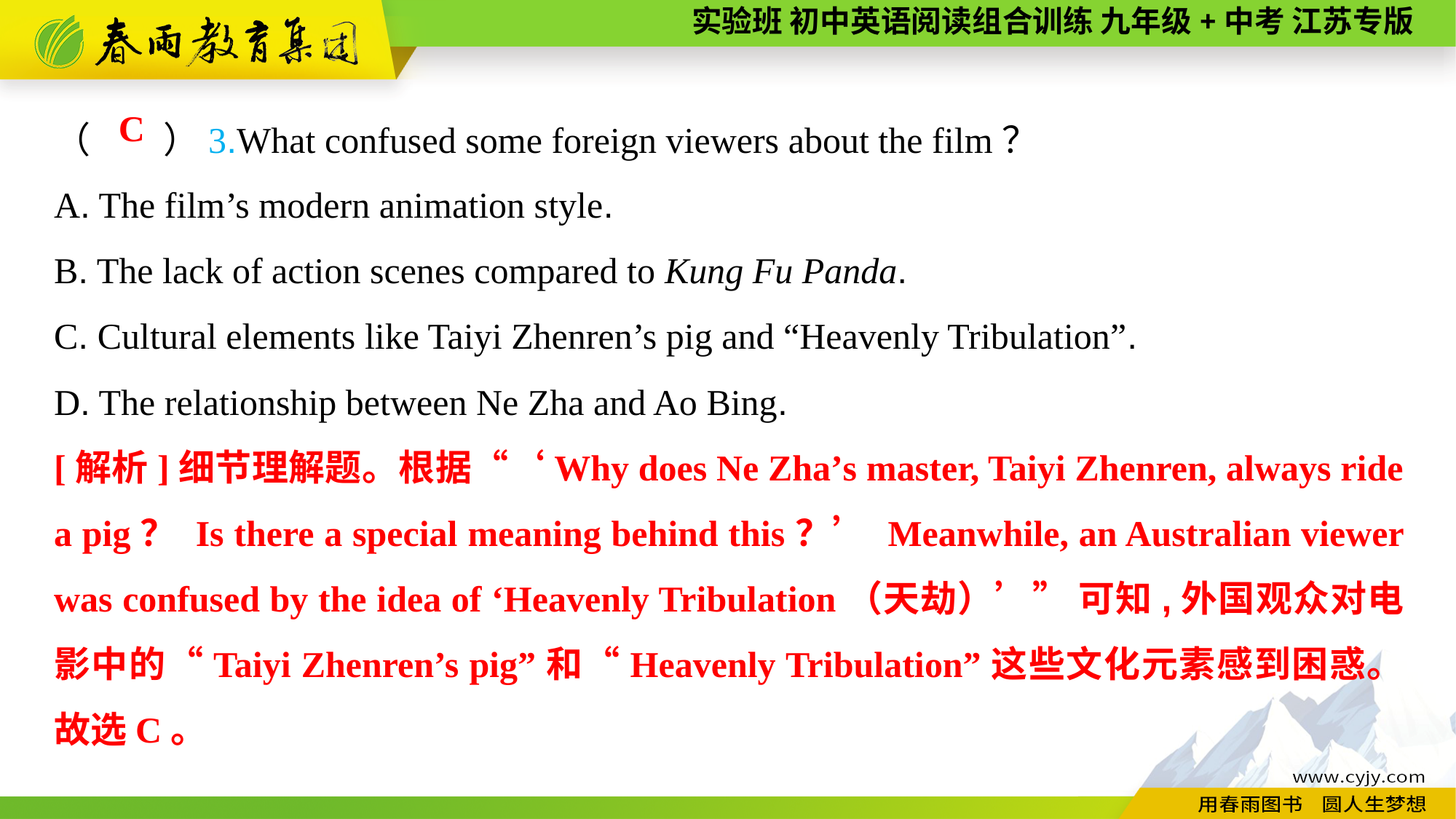

（　　）3.What confused some foreign viewers about the film？
A. The film’s modern animation style.
B. The lack of action scenes compared to Kung Fu Panda.
C. Cultural elements like Taiyi Zhenren’s pig and “Heavenly Tribulation”.
D. The relationship between Ne Zha and Ao Bing.
C
[解析]细节理解题。根据“‘Why does Ne Zha’s master, Taiyi Zhenren, always ride a pig？ Is there a special meaning behind this？’ Meanwhile, an Australian viewer was confused by the idea of ‘Heavenly Tribulation（天劫）’” 可知,外国观众对电影中的“Taiyi Zhenren’s pig”和“Heavenly Tribulation”这些文化元素感到困惑。故选C。